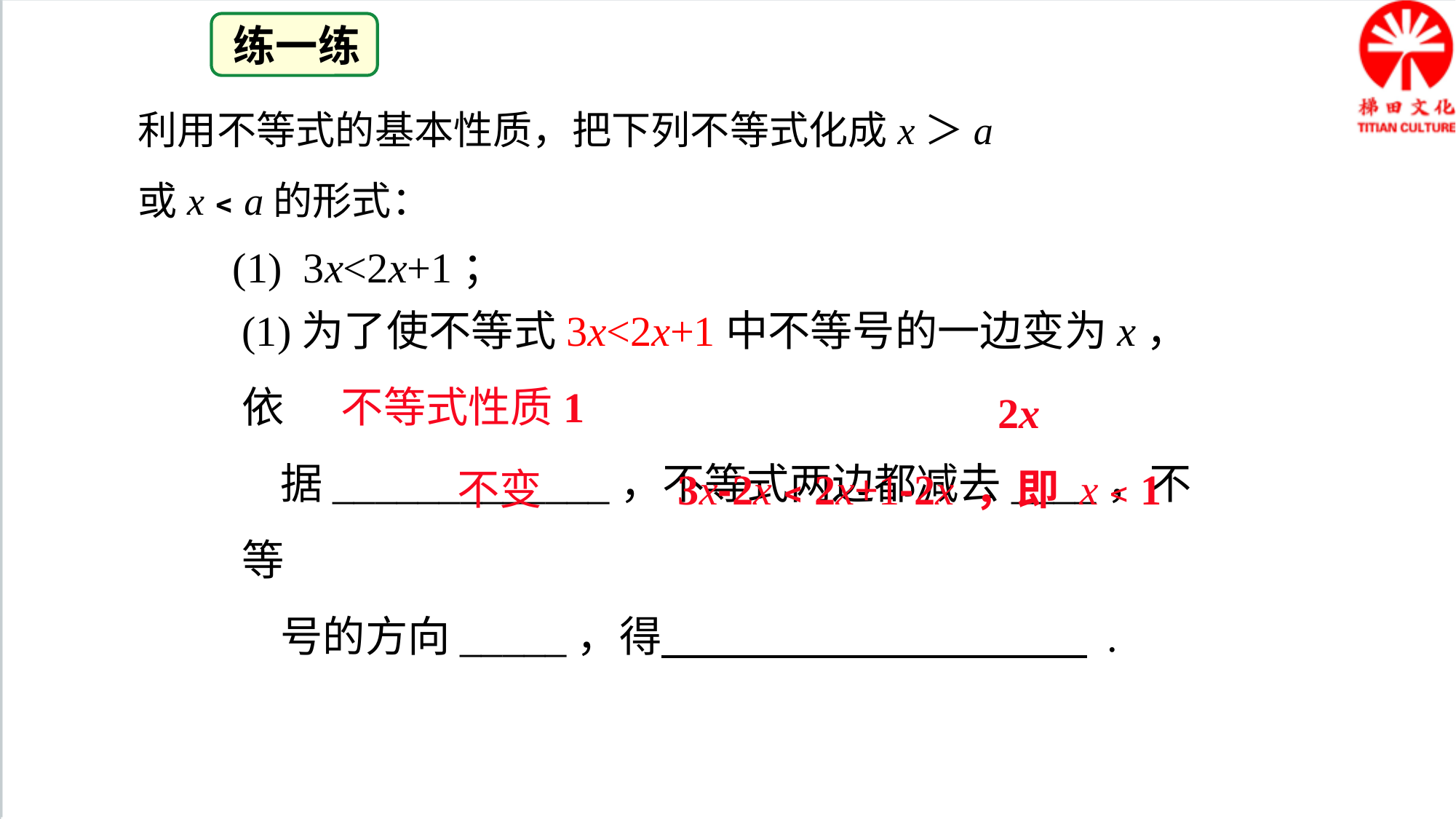

练一练
利用不等式的基本性质，把下列不等式化成x＞a
或x﹤a的形式：
 (1)  3x<2x+1；
(1)为了使不等式3x<2x+1中不等号的一边变为x，依
   据_____________，不等式两边都减去____，不等
   号的方向_____，得                                              .
不等式性质1
2x
不变
3x-2x﹤2x+1-2x ，即 x﹤1